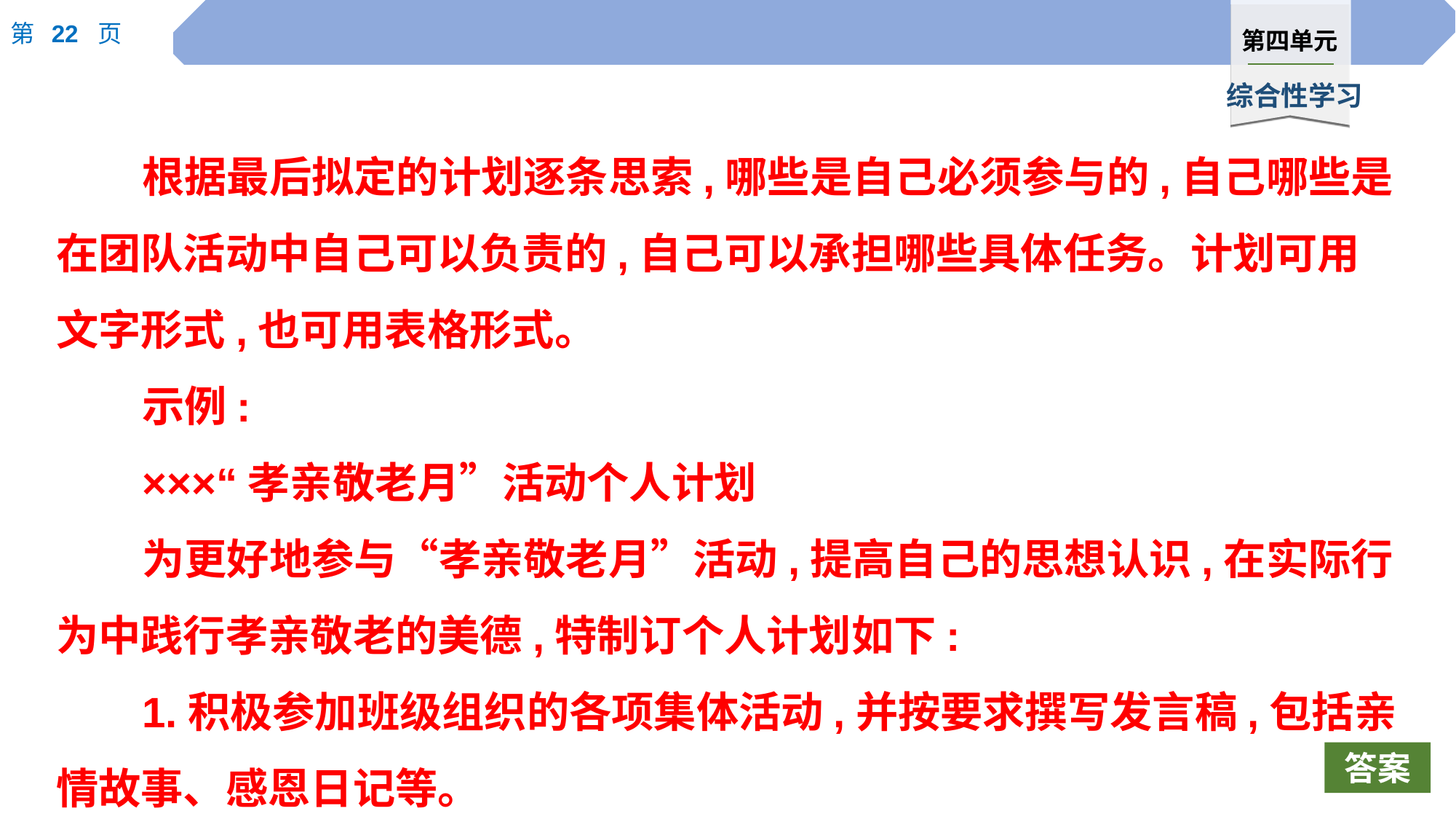

根据最后拟定的计划逐条思索,哪些是自己必须参与的,自己哪些是在团队活动中自己可以负责的,自己可以承担哪些具体任务。计划可用文字形式,也可用表格形式。
示例:
×××“孝亲敬老月”活动个人计划
为更好地参与“孝亲敬老月”活动,提高自己的思想认识,在实际行为中践行孝亲敬老的美德,特制订个人计划如下:
1.积极参加班级组织的各项集体活动,并按要求撰写发言稿,包括亲情故事、感恩日记等。
答案